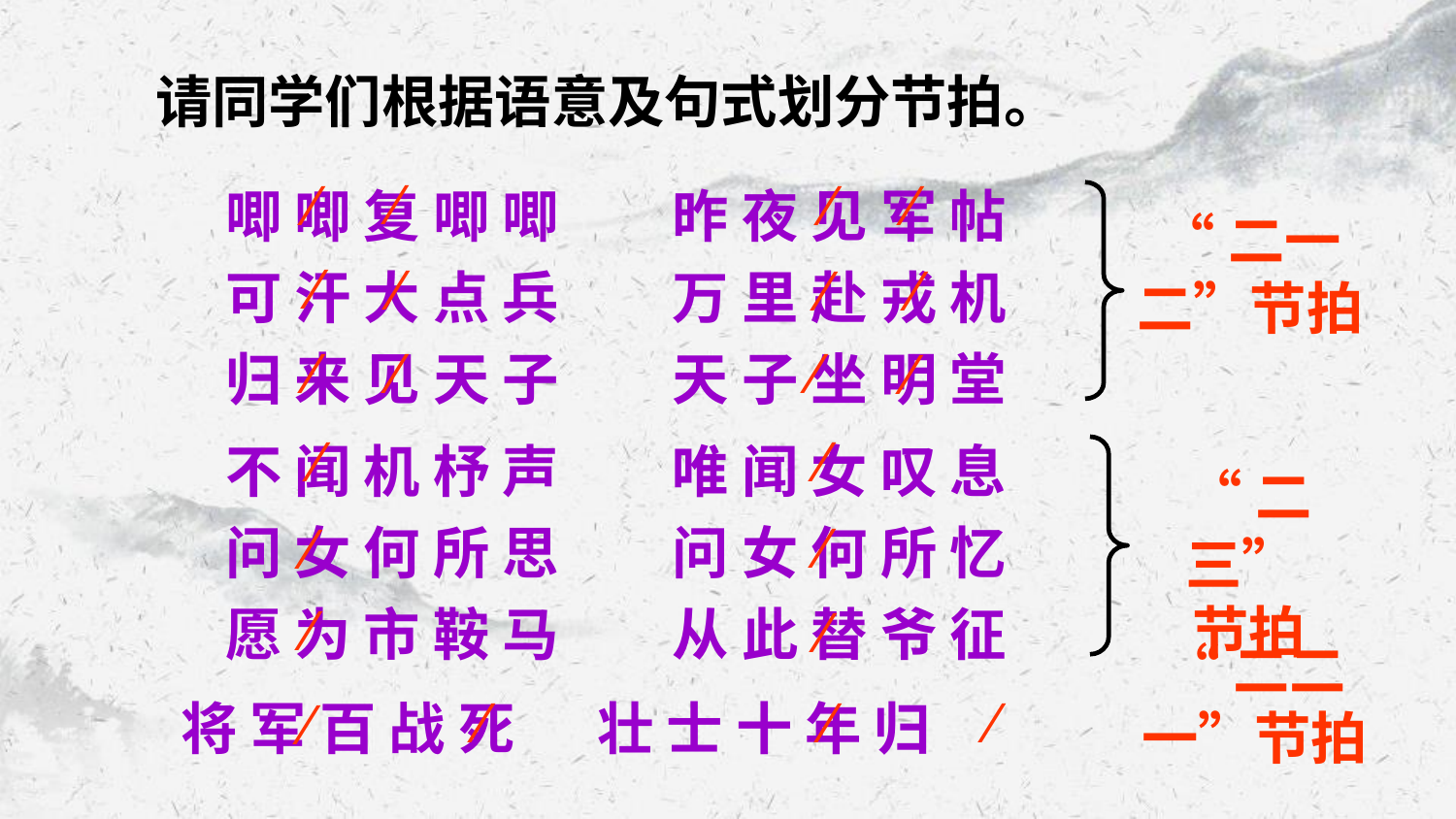

请同学们根据语意及句式划分节拍。
唧 唧 复 唧 唧　　昨 夜 见 军 帖
可 汗 大 点 兵　　万 里 赴 戎 机
归 来 见 天 子　　天 子 坐 明 堂
∕
∕
∕
∕

“二一二”节拍

∕
∕
∕
∕

∕
∕
∕
∕

不 闻 机 杼 声　　唯 闻 女 叹 息
问 女 何 所 思　　问 女 何 所 忆
愿 为 市 鞍 马　　从 此 替 爷 征

∕
∕

“二三”
节拍

∕

∕

∕
∕

“二二一”节拍

将 军 百 战 死　  壮 士 十 年 归
∕
∕
∕
∕